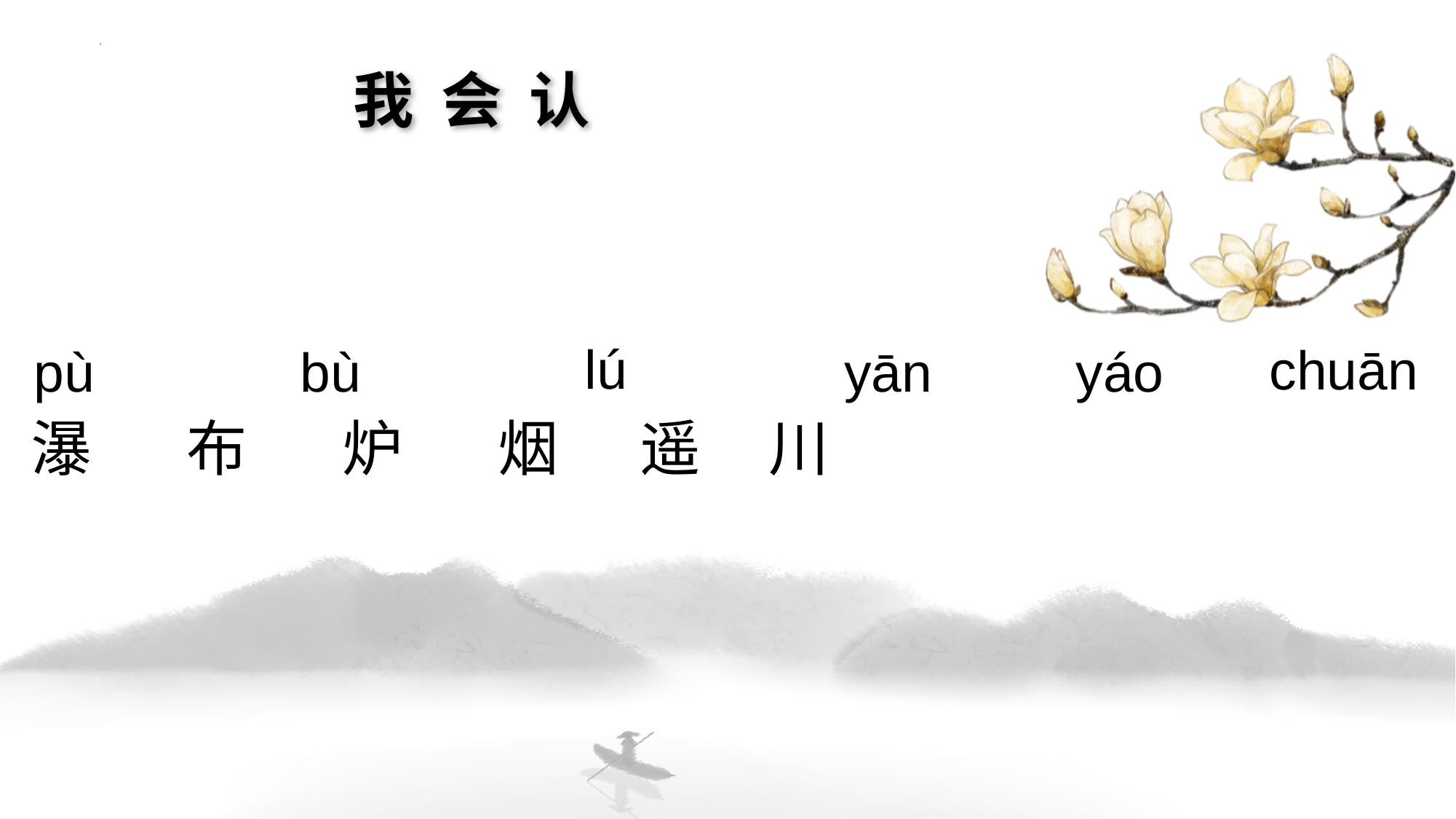

我  会  认
lú
chuān
yān
yáo
pù
bù
瀑       布       炉       烟      遥     川